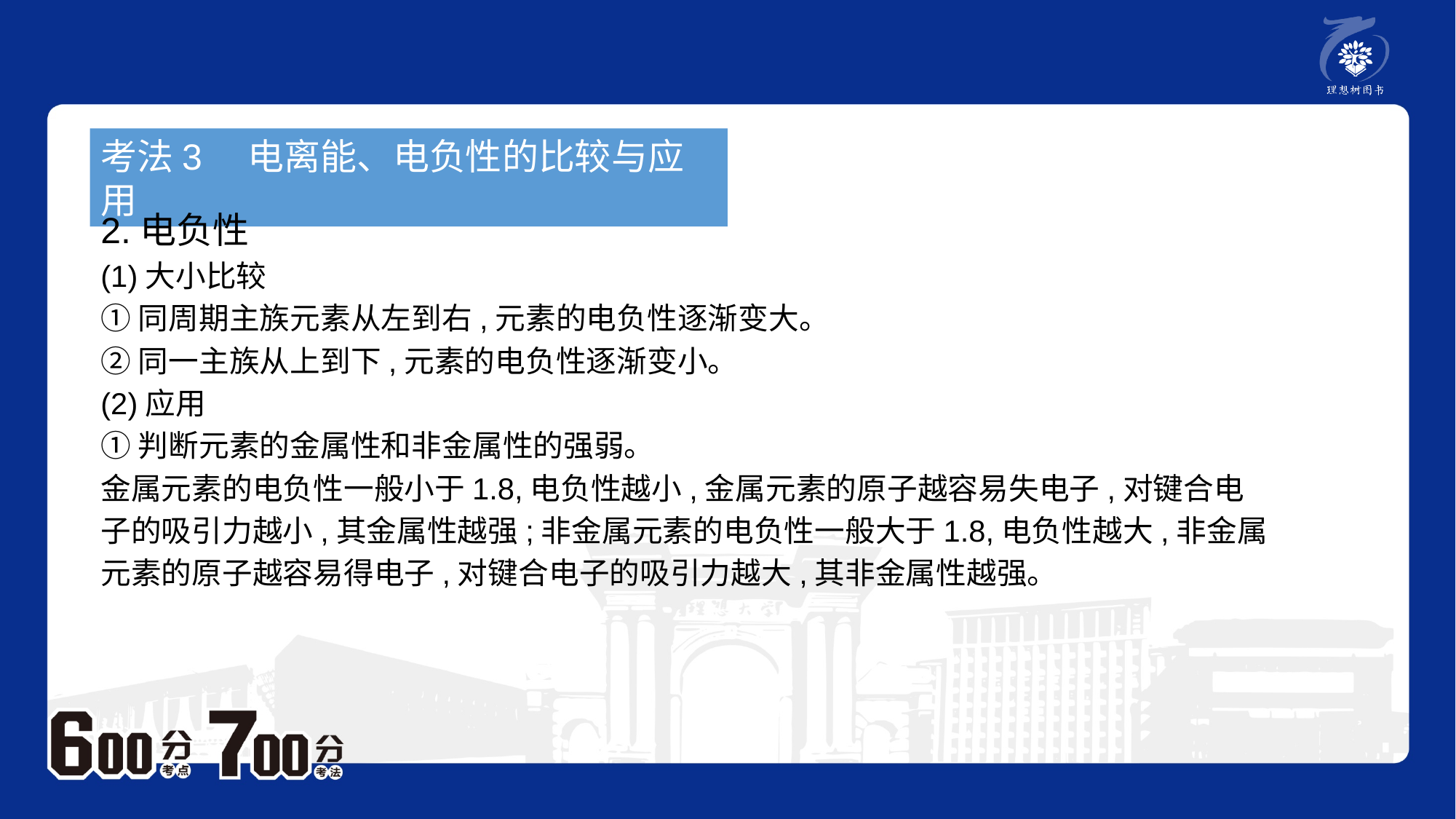

考法3　电离能、电负性的比较与应用
2.电负性
(1)大小比较
①同周期主族元素从左到右,元素的电负性逐渐变大。
②同一主族从上到下,元素的电负性逐渐变小。
(2)应用
①判断元素的金属性和非金属性的强弱。
金属元素的电负性一般小于1.8,电负性越小,金属元素的原子越容易失电子,对键合电子的吸引力越小,其金属性越强;非金属元素的电负性一般大于1.8,电负性越大,非金属元素的原子越容易得电子,对键合电子的吸引力越大,其非金属性越强。